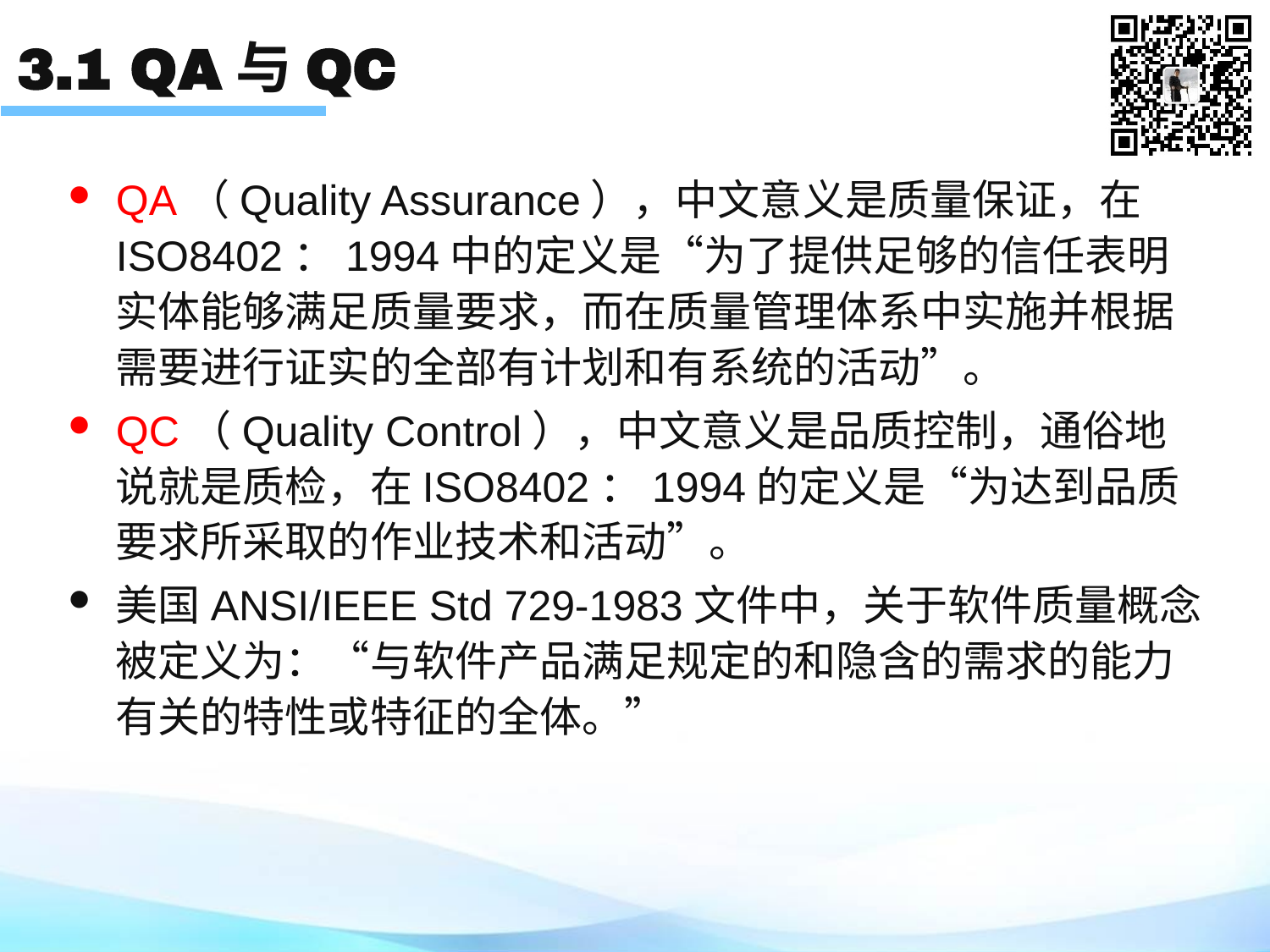

# 3.1 QA与QC
QA（Quality Assurance），中文意义是质量保证，在ISO8402：1994中的定义是“为了提供足够的信任表明实体能够满足质量要求，而在质量管理体系中实施并根据需要进行证实的全部有计划和有系统的活动”。
QC（Quality Control），中文意义是品质控制，通俗地说就是质检，在ISO8402：1994的定义是“为达到品质要求所采取的作业技术和活动”。
美国ANSI/IEEE Std 729-1983文件中，关于软件质量概念被定义为：“与软件产品满足规定的和隐含的需求的能力有关的特性或特征的全体。”